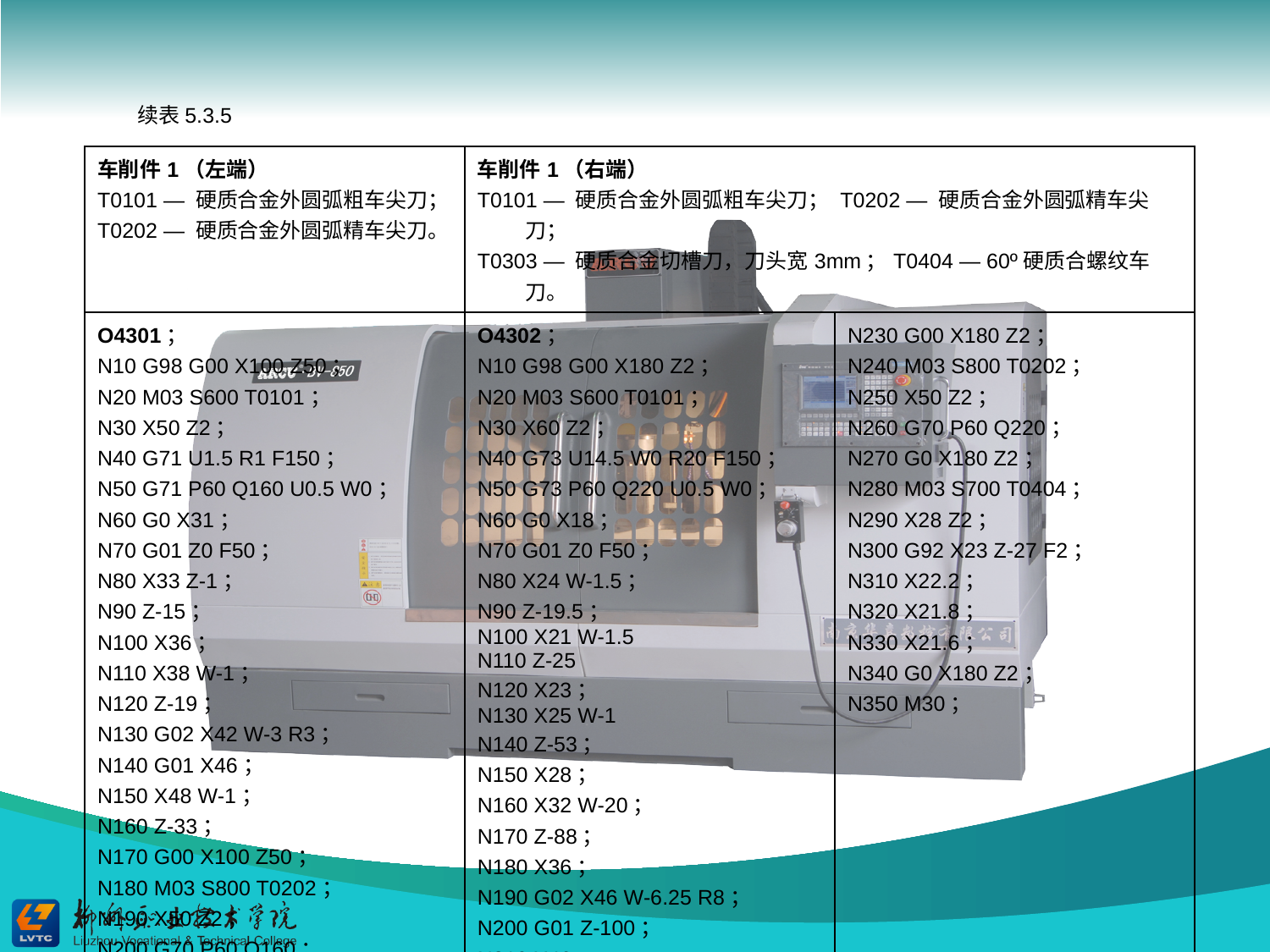

续表5.3.5
| 车削件1（左端） T0101 — 硬质合金外圆弧粗车尖刀； T0202 — 硬质合金外圆弧精车尖刀。 | 车削件1（右端） T0101 — 硬质合金外圆弧粗车尖刀； T0202 — 硬质合金外圆弧精车尖刀； T0303 — 硬质合金切槽刀，刀头宽3mm；T0404 — 60º硬质合螺纹车刀。 |  |
| --- | --- | --- |
| O4301； N10 G98 G00 X100 Z50； N20 M03 S600 T0101； N30 X50 Z2； N40 G71 U1.5 R1 F150； N50 G71 P60 Q160 U0.5 W0； N60 G0 X31； N70 G01 Z0 F50； N80 X33 Z-1； N90 Z-15； N100 X36； N110 X38 W-1； N120 Z-19； N130 G02 X42 W-3 R3； N140 G01 X46； N150 X48 W-1； N160 Z-33； N170 G00 X100 Z50； N180 M03 S800 T0202； N190 X50 Z2； N200 G70 P60 Q160； N210 G0 X100 Z50； N220 M30； | O4302； N10 G98 G00 X180 Z2； N20 M03 S600 T0101； N30 X60 Z2； N40 G73 U14.5 W0 R20 F150； N50 G73 P60 Q220 U0.5 W0； N60 G0 X18； N70 G01 Z0 F50； N80 X24 W-1.5； N90 Z-19.5； N100 X21 W-1.5 N110 Z-25 N120 X23； N130 X25 W-1 N140 Z-53； N150 X28； N160 X32 W-20； N170 Z-88； N180 X36； N190 G02 X46 W-6.25 R8； N200 G01 Z-100； N210 X46； N220 X49 W-1.5； | N230 G00 X180 Z2； N240 M03 S800 T0202； N250 X50 Z2； N260 G70 P60 Q220； N270 G0 X180 Z2； N280 M03 S700 T0404； N290 X28 Z2； N300 G92 X23 Z-27 F2； N310 X22.2； N320 X21.8； N330 X21.6； N340 G0 X180 Z2； N350 M30； |